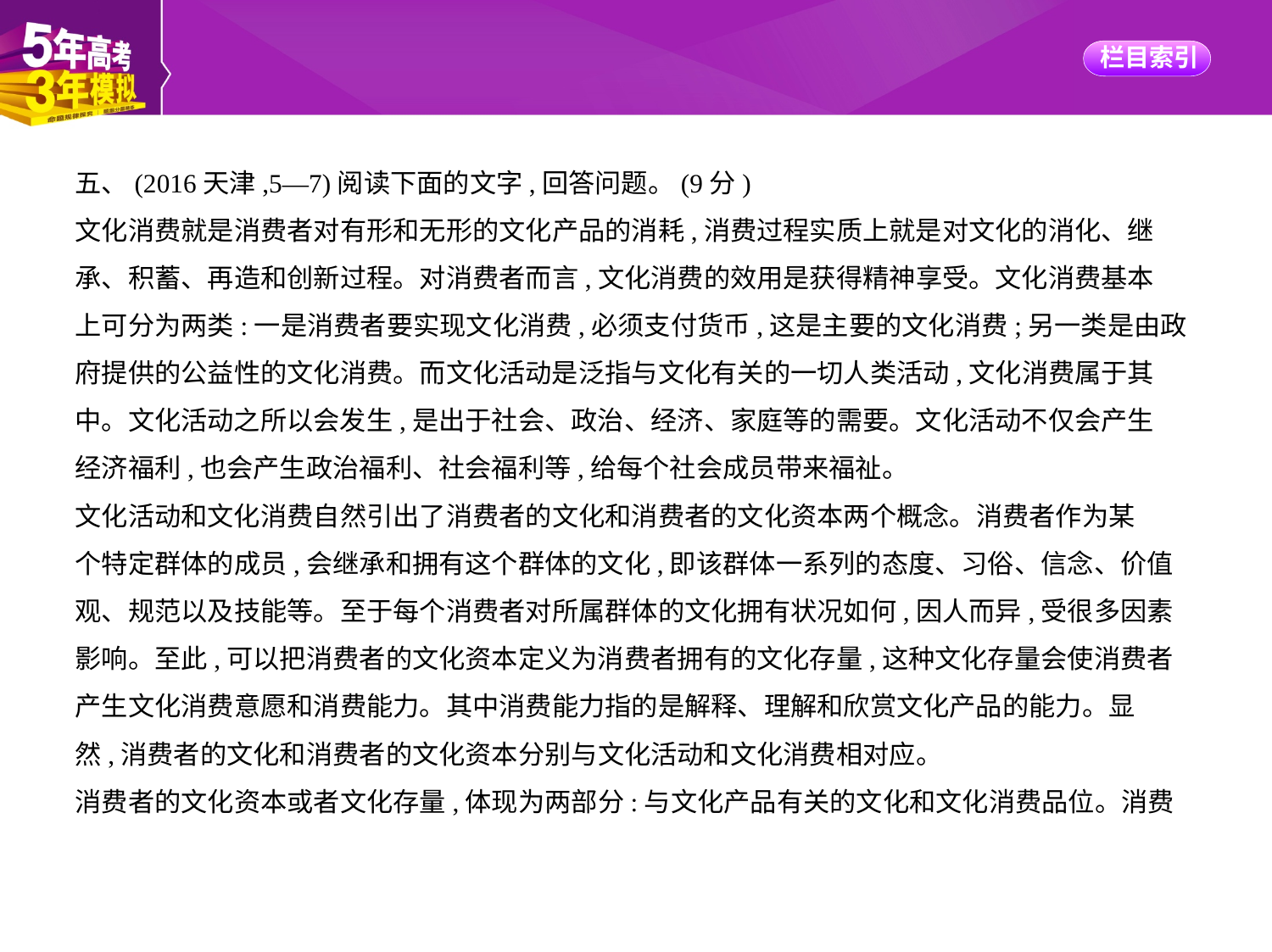

五、(2016天津,5—7)阅读下面的文字,回答问题。(9分)
文化消费就是消费者对有形和无形的文化产品的消耗,消费过程实质上就是对文化的消化、继
承、积蓄、再造和创新过程。对消费者而言,文化消费的效用是获得精神享受。文化消费基本
上可分为两类:一是消费者要实现文化消费,必须支付货币,这是主要的文化消费;另一类是由政
府提供的公益性的文化消费。而文化活动是泛指与文化有关的一切人类活动,文化消费属于其
中。文化活动之所以会发生,是出于社会、政治、经济、家庭等的需要。文化活动不仅会产生
经济福利,也会产生政治福利、社会福利等,给每个社会成员带来福祉。
文化活动和文化消费自然引出了消费者的文化和消费者的文化资本两个概念。消费者作为某
个特定群体的成员,会继承和拥有这个群体的文化,即该群体一系列的态度、习俗、信念、价值
观、规范以及技能等。至于每个消费者对所属群体的文化拥有状况如何,因人而异,受很多因素
影响。至此,可以把消费者的文化资本定义为消费者拥有的文化存量,这种文化存量会使消费者
产生文化消费意愿和消费能力。其中消费能力指的是解释、理解和欣赏文化产品的能力。显
然,消费者的文化和消费者的文化资本分别与文化活动和文化消费相对应。
消费者的文化资本或者文化存量,体现为两部分:与文化产品有关的文化和文化消费品位。消费